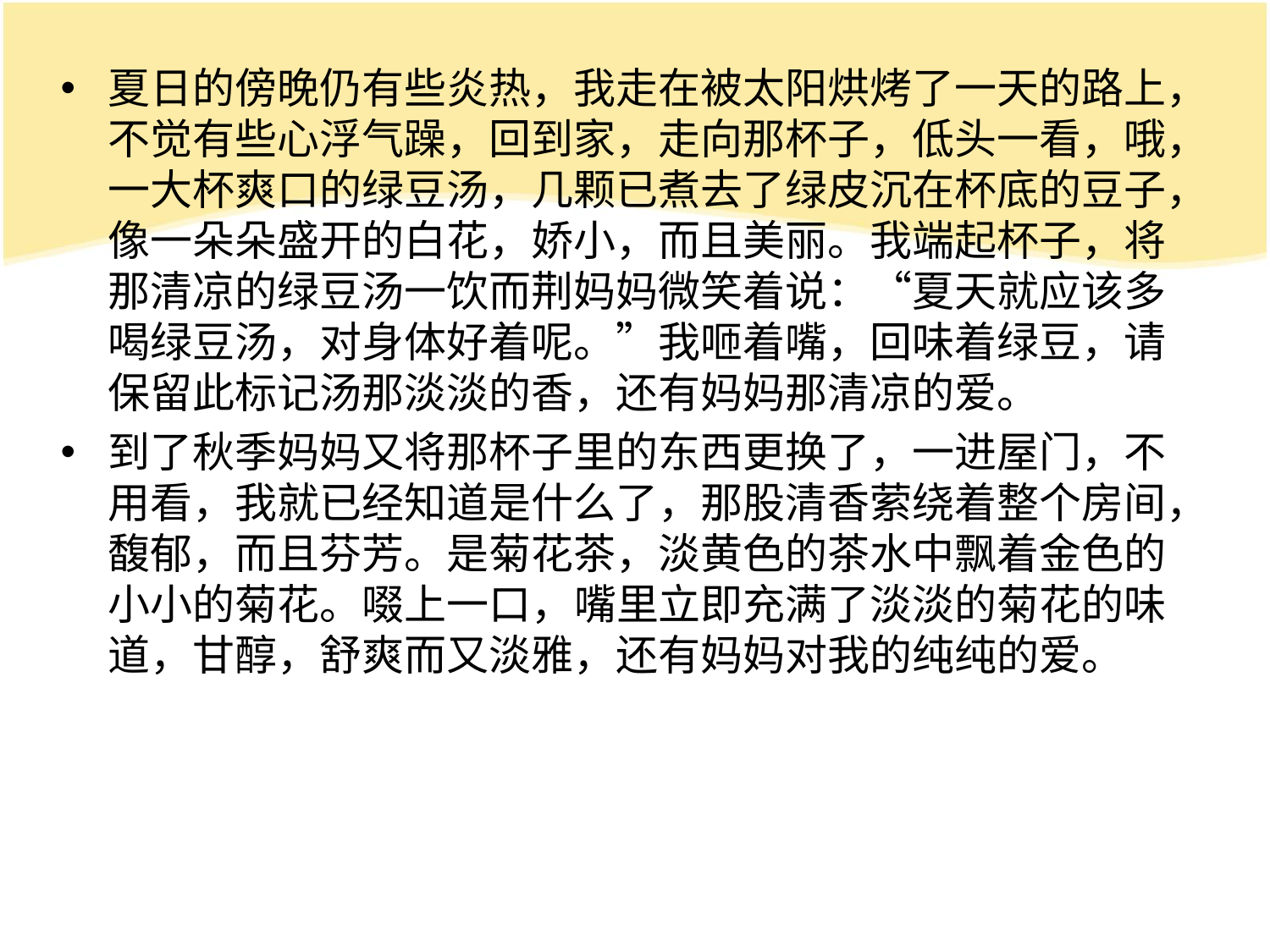

#
夏日的傍晚仍有些炎热，我走在被太阳烘烤了一天的路上，不觉有些心浮气躁，回到家，走向那杯子，低头一看，哦，一大杯爽口的绿豆汤，几颗已煮去了绿皮沉在杯底的豆子，像一朵朵盛开的白花，娇小，而且美丽。我端起杯子，将那清凉的绿豆汤一饮而荆妈妈微笑着说：“夏天就应该多喝绿豆汤，对身体好着呢。”我咂着嘴，回味着绿豆，请保留此标记汤那淡淡的香，还有妈妈那清凉的爱。
到了秋季妈妈又将那杯子里的东西更换了，一进屋门，不用看，我就已经知道是什么了，那股清香萦绕着整个房间，馥郁，而且芬芳。是菊花茶，淡黄色的茶水中飘着金色的小小的菊花。啜上一口，嘴里立即充满了淡淡的菊花的味道，甘醇，舒爽而又淡雅，还有妈妈对我的纯纯的爱。